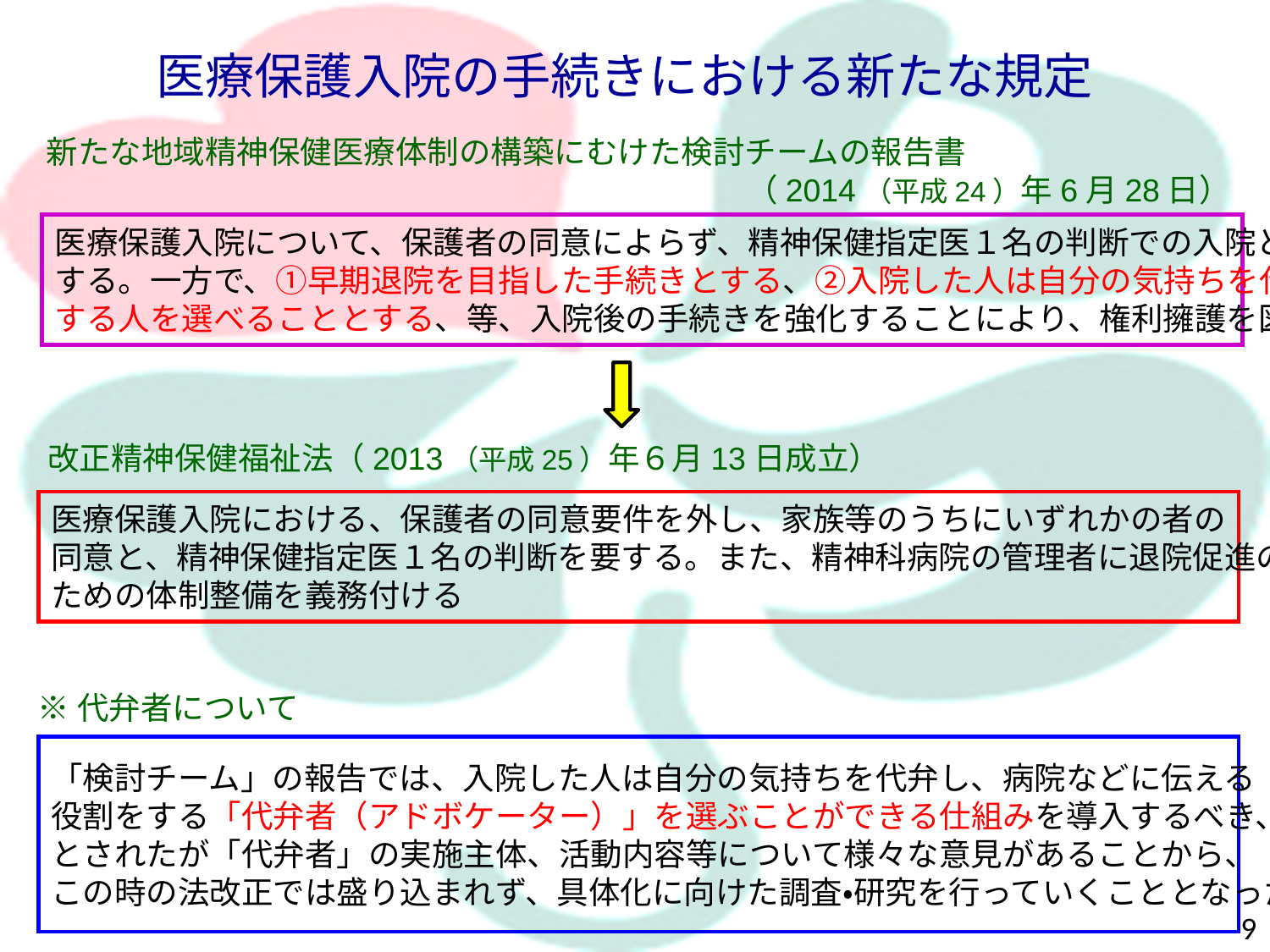

# 医療保護入院の手続きにおける新たな規定
新たな地域精神保健医療体制の構築にむけた検討チームの報告書
（2014（平成24）年6月28日）

医療保護入院について、保護者の同意によらず、精神保健指定医１名の判断での入院と
する。一方で、①早期退院を目指した手続きとする、②入院した人は自分の気持ちを代弁
する人を選べることとする、等、入院後の手続きを強化することにより、権利擁護を図る

改正精神保健福祉法（2013（平成25）年６月13日成立）

医療保護入院における、保護者の同意要件を外し、家族等のうちにいずれかの者の
同意と、精神保健指定医１名の判断を要する。また、精神科病院の管理者に退院促進の
ための体制整備を義務付ける
※代弁者について

「検討チーム」の報告では、入院した人は自分の気持ちを代弁し、病院などに伝える
役割をする「代弁者（アドボケーター）」を選ぶことができる仕組みを導入するべき、
とされたが「代弁者」の実施主体、活動内容等について様々な意見があることから、
この時の法改正では盛り込まれず、具体化に向けた調査・研究を行っていくこととなった
9